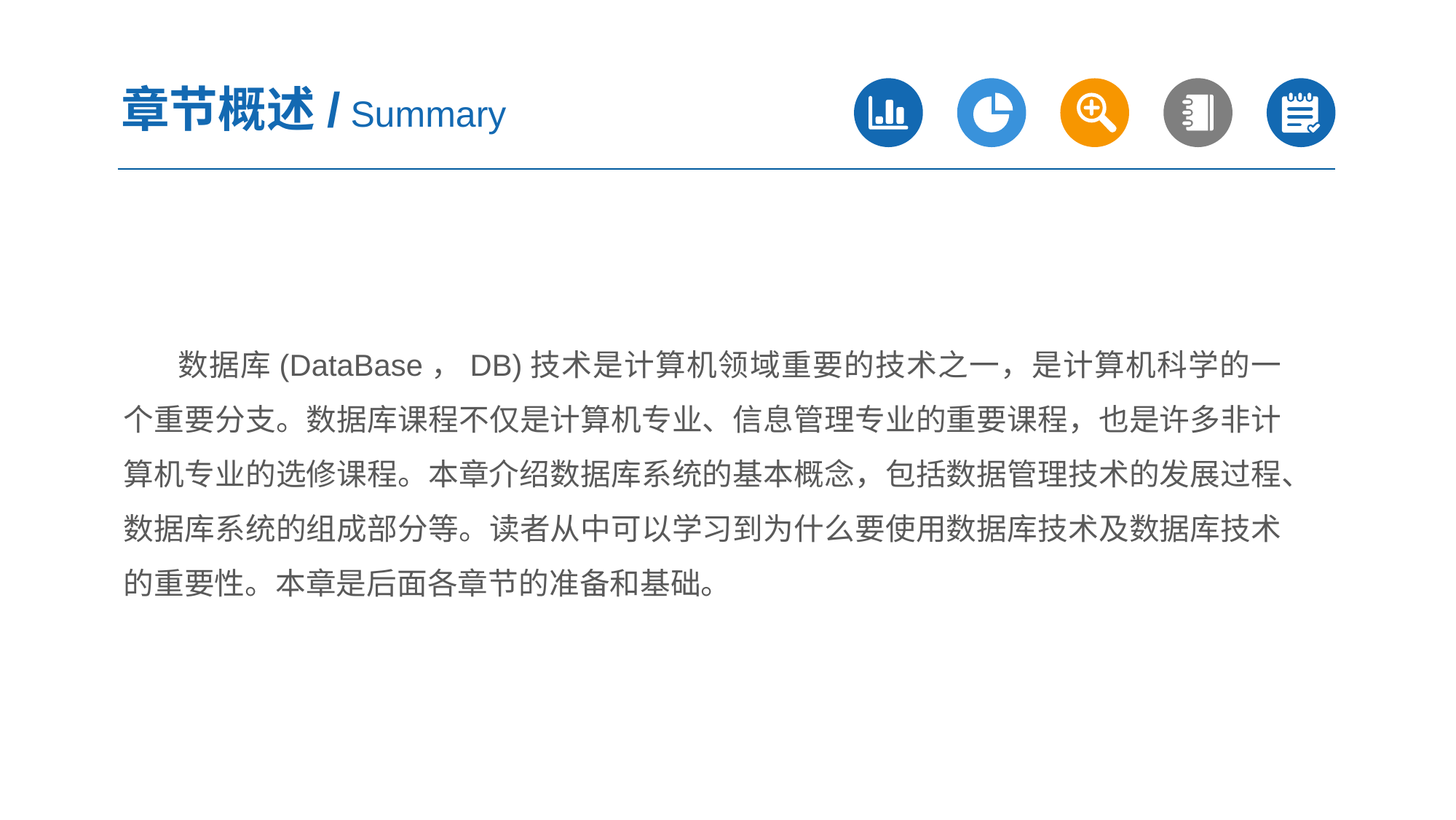

章节概述/ Summary
数据库(DataBase，DB)技术是计算机领域重要的技术之一，是计算机科学的一个重要分支。数据库课程不仅是计算机专业、信息管理专业的重要课程，也是许多非计算机专业的选修课程。本章介绍数据库系统的基本概念，包括数据管理技术的发展过程、数据库系统的组成部分等。读者从中可以学习到为什么要使用数据库技术及数据库技术的重要性。本章是后面各章节的准备和基础。